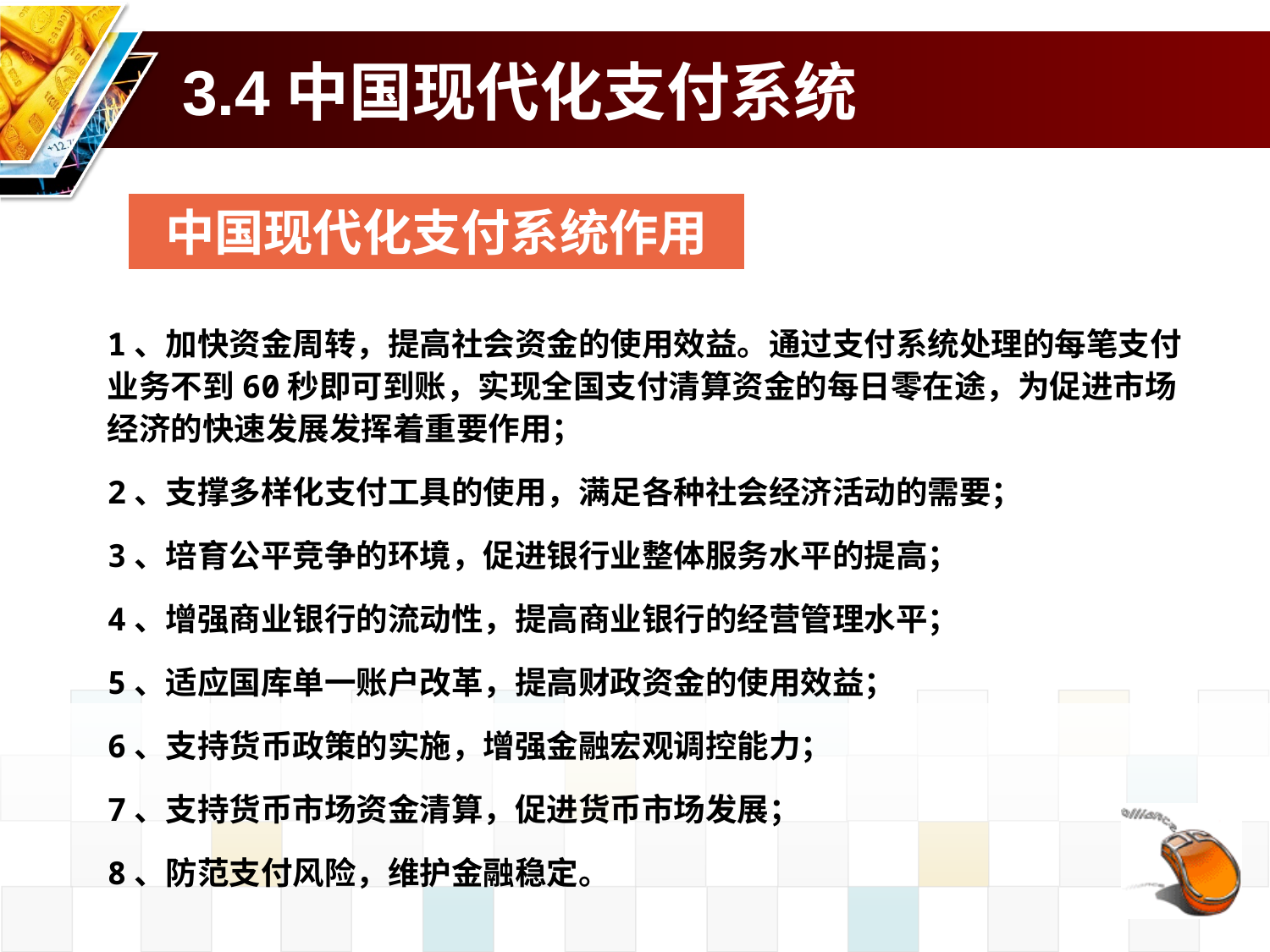

# 3.4中国现代化支付系统
中国现代化支付系统作用
1、加快资金周转，提高社会资金的使用效益。通过支付系统处理的每笔支付业务不到60秒即可到账，实现全国支付清算资金的每日零在途，为促进市场经济的快速发展发挥着重要作用；
2、支撑多样化支付工具的使用，满足各种社会经济活动的需要；
3、培育公平竞争的环境，促进银行业整体服务水平的提高；
4、增强商业银行的流动性，提高商业银行的经营管理水平；
5、适应国库单一账户改革，提高财政资金的使用效益；
6、支持货币政策的实施，增强金融宏观调控能力；
7、支持货币市场资金清算，促进货币市场发展；
8、防范支付风险，维护金融稳定。